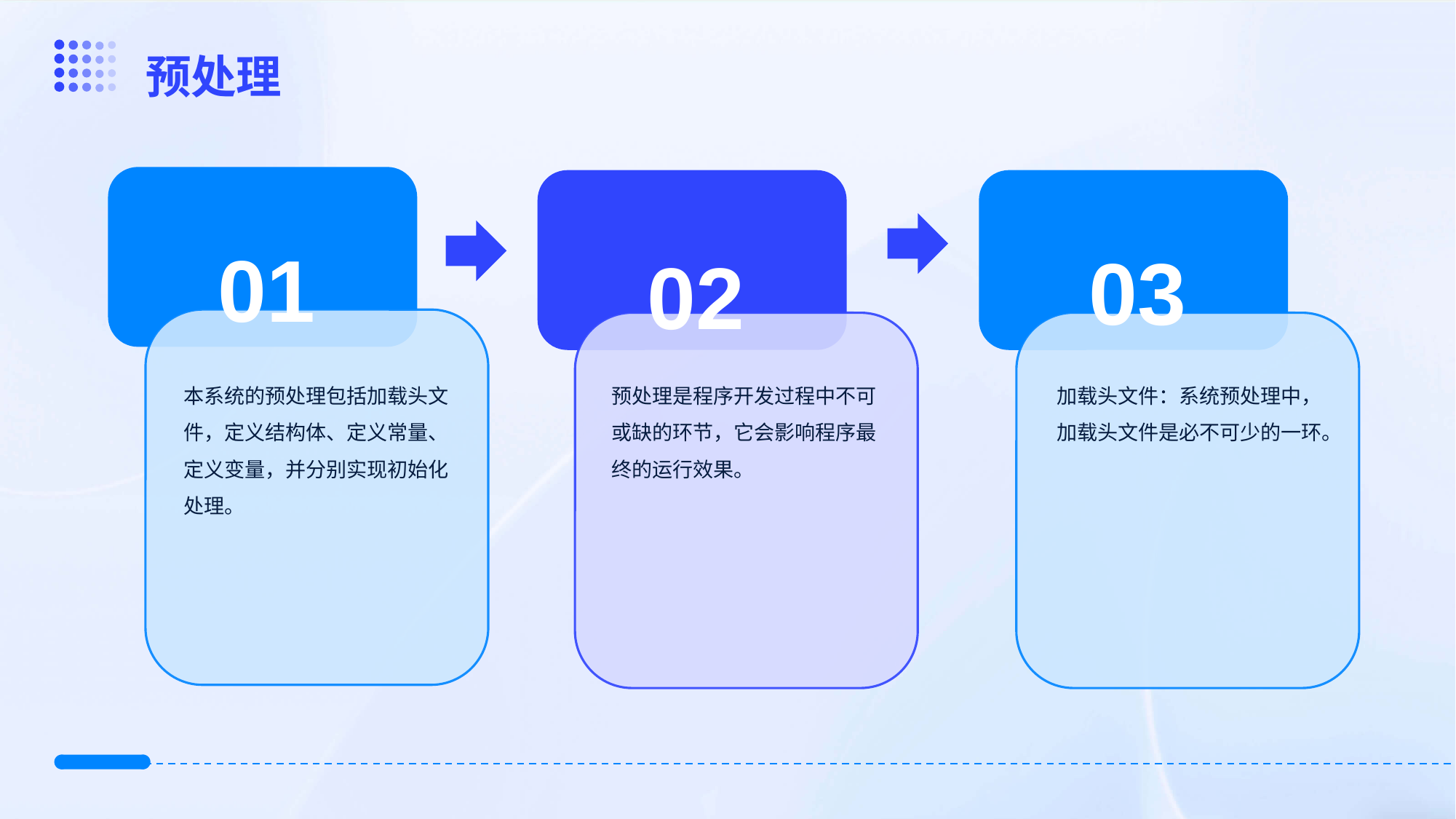

预处理

01
03
02

本系统的预处理包括加载头文件，定义结构体、定义常量、定义变量，并分别实现初始化处理。
预处理是程序开发过程中不可或缺的环节，它会影响程序最终的运行效果。
加载头文件：系统预处理中，加载头文件是必不可少的一环。